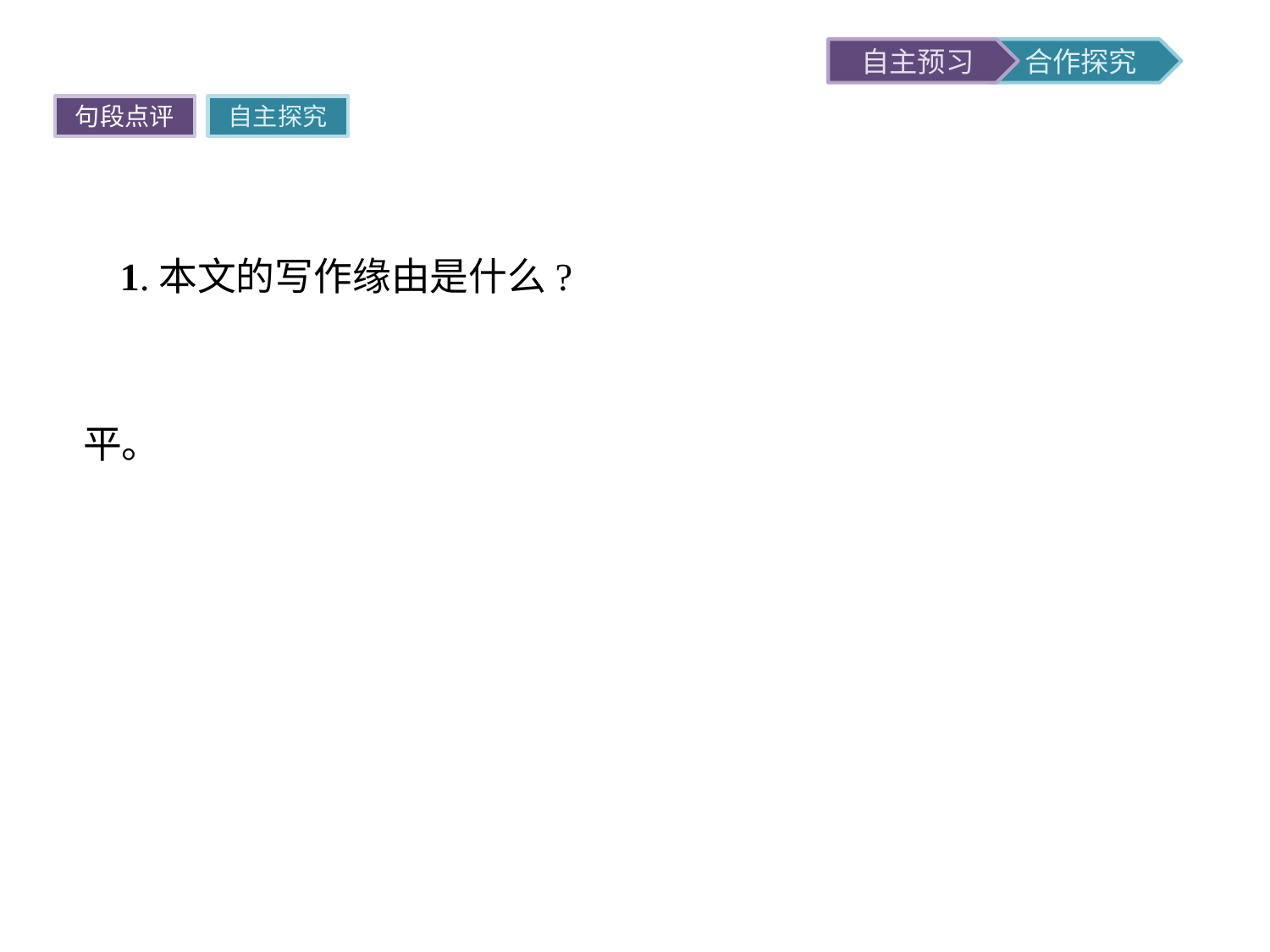

句段点评
自主探究
1.本文的写作缘由是什么?
提示“况士有未效之用,而身在无誉之间,苟无深知,与彼亦何以异也?”即为不被人发现赏识,不能施展才华的文人士子鸣不平。
2.最后一段是什么内容?和前文有什么关系?
提示在前文的充分描摹,展现荔枝珍奇的基础上,写它完全可以被进献给宗庙王公,但因生于偏僻远地,受山川阻隔而难于被“贵人”所知。这段是对前文的深化,是作者言志的部分。由荔枝不被“贵人”发现赏识自然而然地引出对那些不被“贵人”发现赏识的文人士子命运的哀叹,由物及人,体物写志。